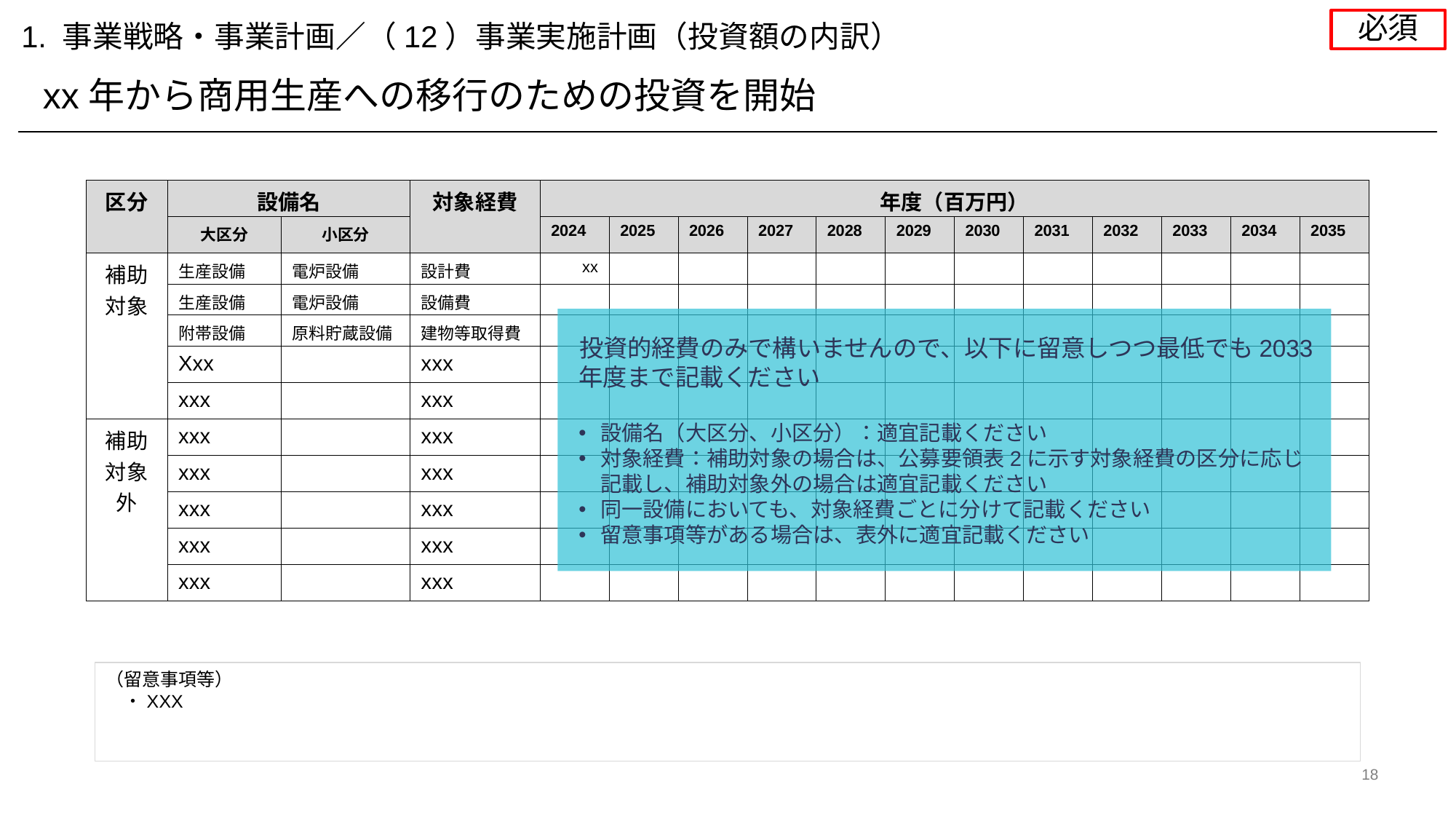

必須
1. 事業戦略・事業計画／（12）事業実施計画（投資額の内訳）
xx年から商用生産への移行のための投資を開始
| 区分 | 設備名 |  | 対象経費 | 年度（百万円） |  |  |  |  |  |  |  |  |  |  |  |
| --- | --- | --- | --- | --- | --- | --- | --- | --- | --- | --- | --- | --- | --- | --- | --- |
|  | 大区分 | 小区分 |  | 2024 | 2025 | 2026 | 2027 | 2028 | 2029 | 2030 | 2031 | 2032 | 2033 | 2034 | 2035 |
| 補助 対象 | 生産設備 | 電炉設備 | 設計費 | xx |  |  |  |  |  |  |  |  |  |  |  |
| 補 助 対 象 | 生産設備 | 電炉設備 | 設備費 |  |  |  |  |  |  |  |  |  |  |  |  |
| 補 助 対 象 | 附帯設備 | 原料貯蔵設備 | 建物等取得費 |  |  |  |  |  |  |  |  |  |  |  |  |
| 補 助 対 象 | Xxx |  | xxx |  |  |  |  |  |  |  |  |  |  |  |  |
| 補 助 対 象 | xxx |  | xxx |  |  |  |  |  |  |  |  |  |  |  |  |
| 補助 対象外 | xxx |  | xxx |  |  |  |  |  |  |  |  |  |  |  |  |
| 補 助 対 象 外 | xxx |  | xxx |  |  |  |  |  |  |  |  |  |  |  |  |
| 補 助 対 象 外 | xxx |  | xxx |  |  |  |  |  |  |  |  |  |  |  |  |
| 補 助 対 象 外 | xxx |  | xxx |  |  |  |  |  |  |  |  |  |  |  |  |
| 補 助 対 象 外 | xxx |  | xxx |  |  |  |  |  |  |  |  |  |  |  |  |
投資的経費のみで構いませんので、以下に留意しつつ最低でも2033年度まで記載ください

設備名（大区分、小区分）：適宜記載ください
対象経費：補助対象の場合は、公募要領表2に示す対象経費の区分に応じ記載し、補助対象外の場合は適宜記載ください
同一設備においても、対象経費ごとに分けて記載ください
留意事項等がある場合は、表外に適宜記載ください

（留意事項等）
　・XXX